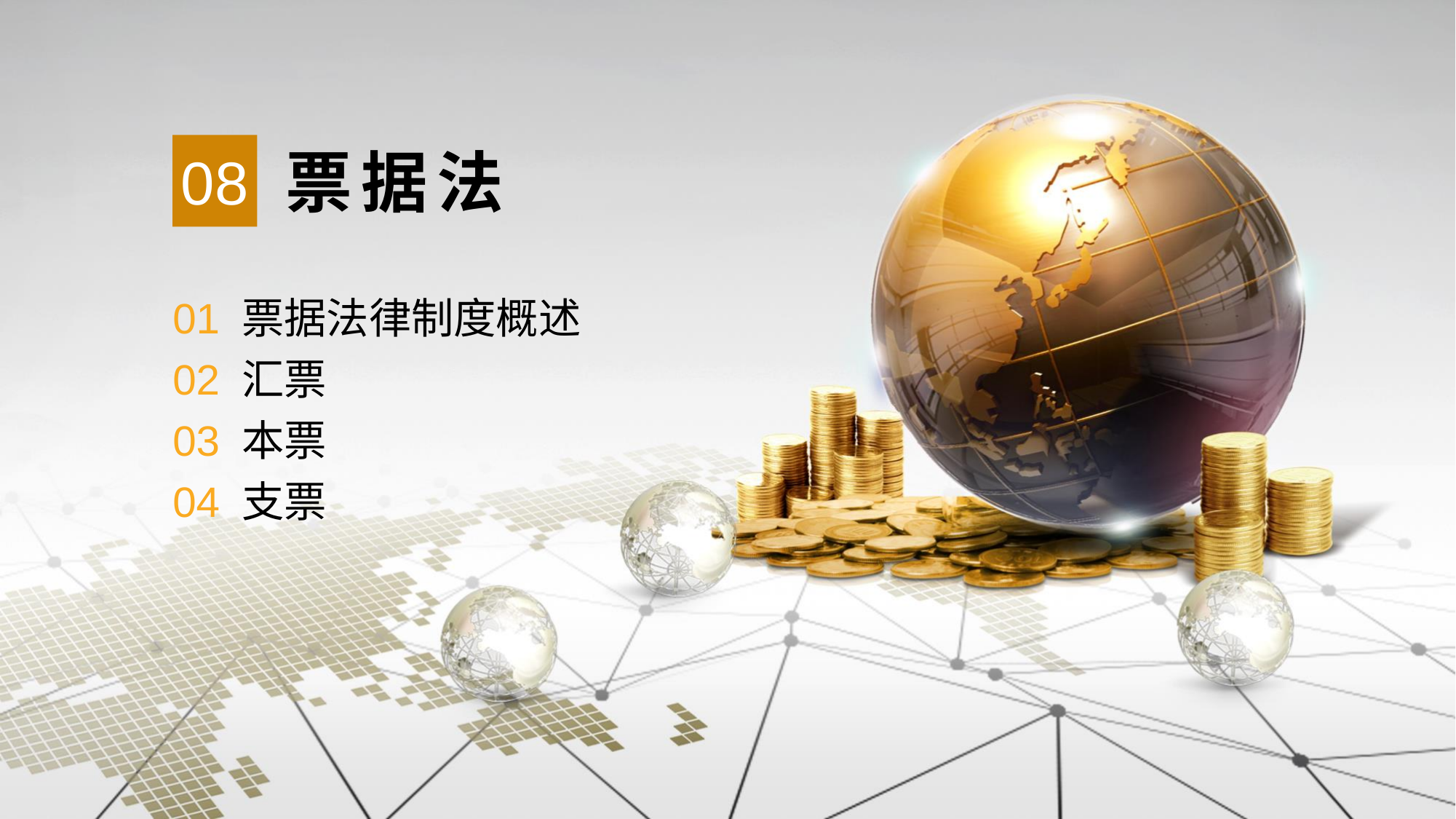

08
票据法
01 票据法律制度概述
02 汇票
03 本票
04 支票